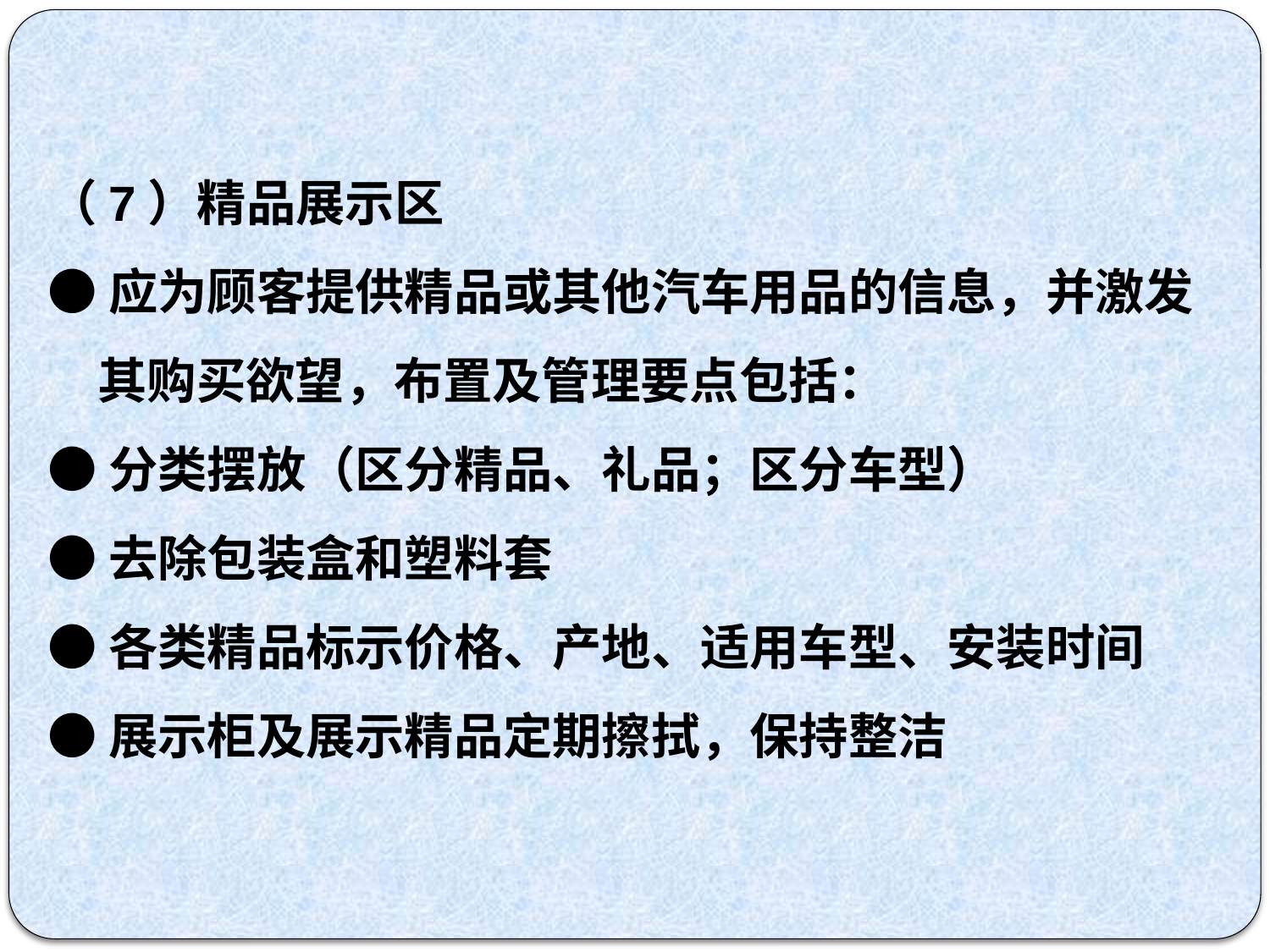

（7）精品展示区
●应为顾客提供精品或其他汽车用品的信息，并激发其购买欲望，布置及管理要点包括：
●分类摆放（区分精品、礼品；区分车型）
●去除包装盒和塑料套
●各类精品标示价格、产地、适用车型、安装时间
●展示柜及展示精品定期擦拭，保持整洁